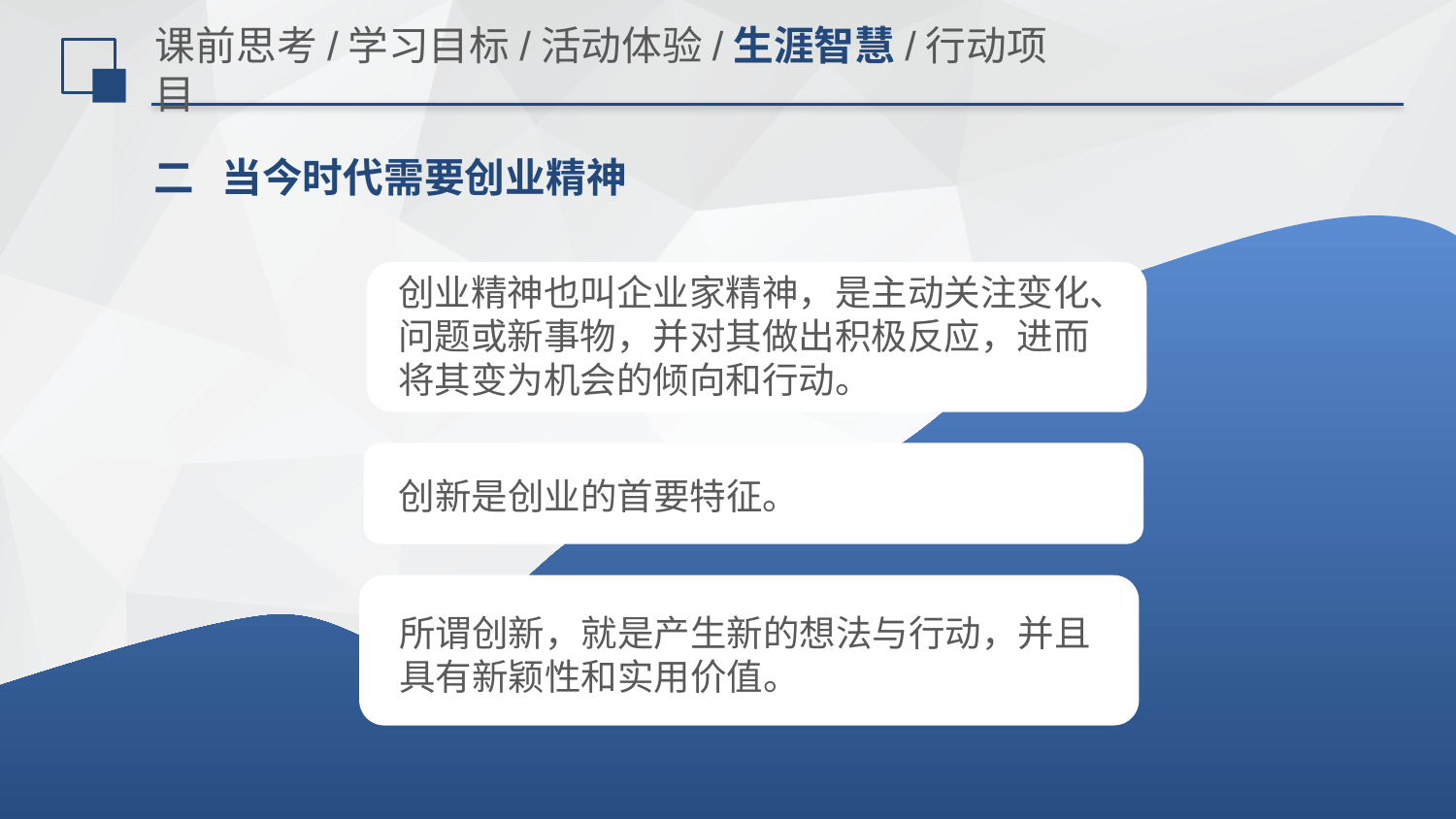

# 课前思考/学习目标/活动体验/生涯智慧/行动项目
 二   当今时代需要创业精神

创业精神也叫企业家精神，是主动关注变化、问题或新事物，并对其做出积极反应，进而将其变为机会的倾向和行动。

 创新是创业的首要特征。

所谓创新，就是产生新的想法与行动，并且具有新颖性和实用价值。